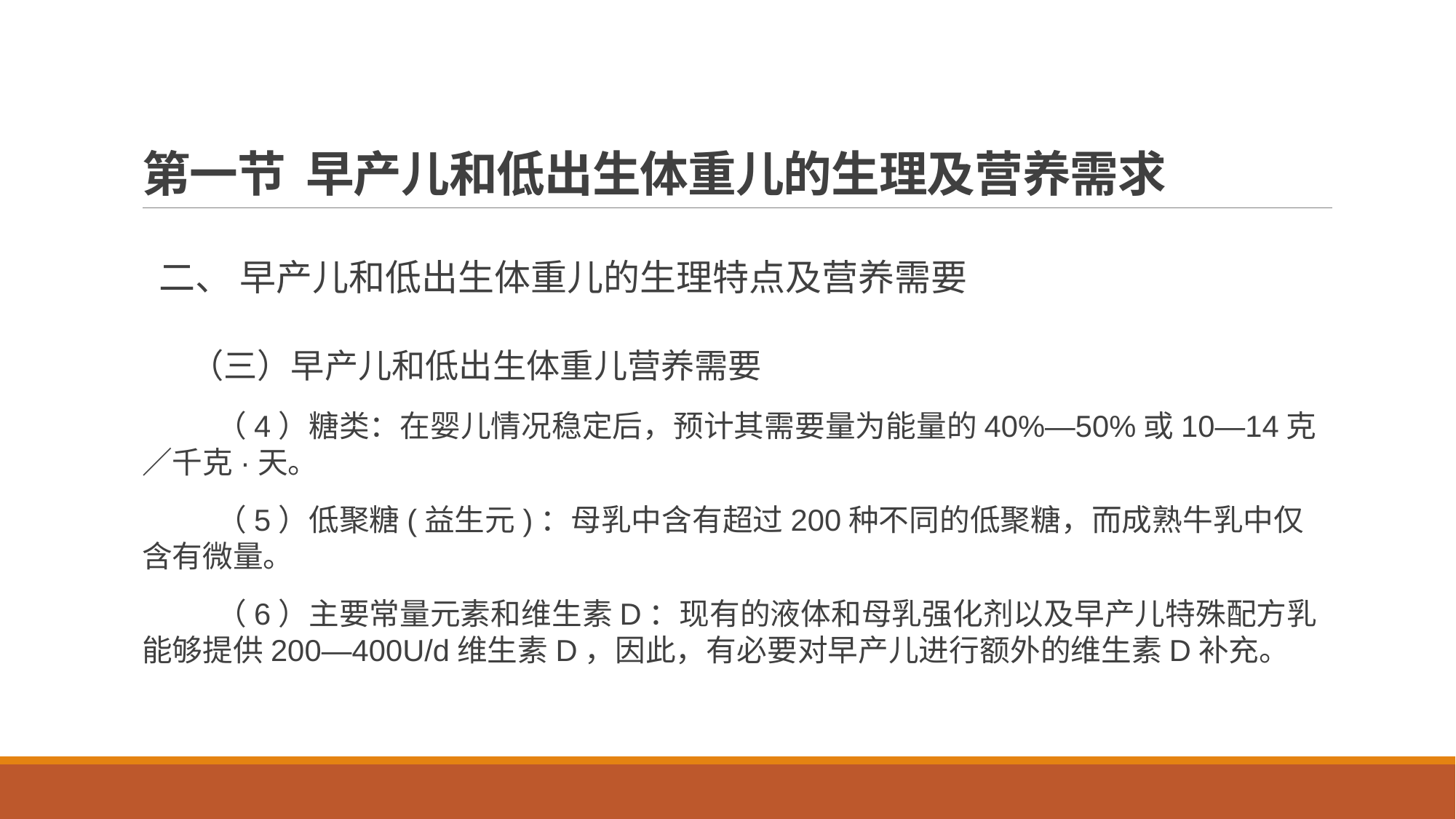

# 第一节  早产儿和低出生体重儿的生理及营养需求
 二、 早产儿和低出生体重儿的生理特点及营养需要
     （三）早产儿和低出生体重儿营养需要
          （4）糖类：在婴儿情况稳定后，预计其需要量为能量的40%—50%或10—14克／千克·天。
          （5）低聚糖(益生元)：母乳中含有超过200种不同的低聚糖，而成熟牛乳中仅含有微量。
          （6）主要常量元素和维生素D：现有的液体和母乳强化剂以及早产儿特殊配方乳能够提供200—400U/d维生素D，因此，有必要对早产儿进行额外的维生素D补充。